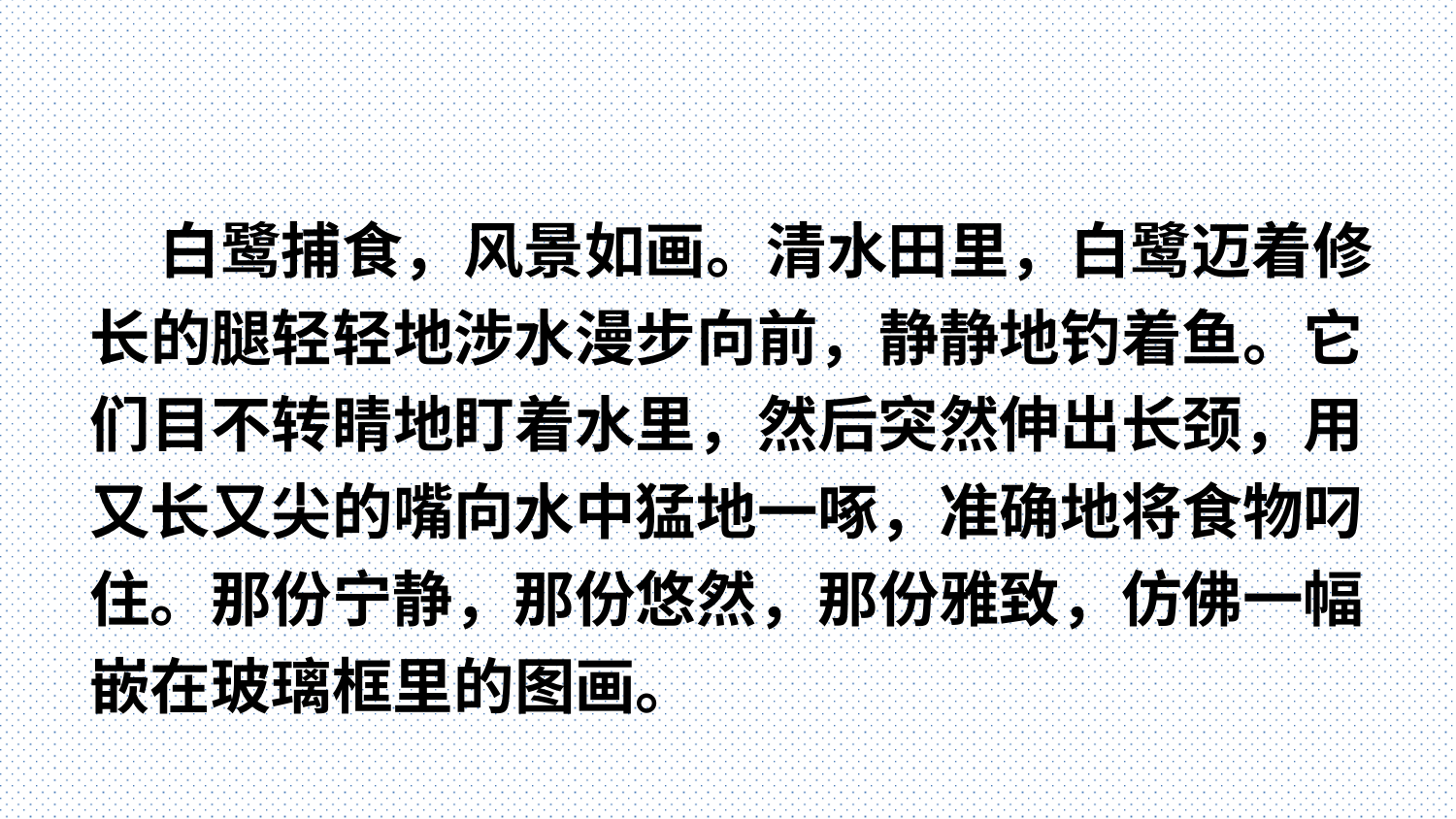

白鹭捕食，风景如画。清水田里，白鹭迈着修长的腿轻轻地涉水漫步向前，静静地钓着鱼。它们目不转睛地盯着水里，然后突然伸出长颈，用又长又尖的嘴向水中猛地一啄，准确地将食物叼住。那份宁静，那份悠然，那份雅致，仿佛一幅嵌在玻璃框里的图画。